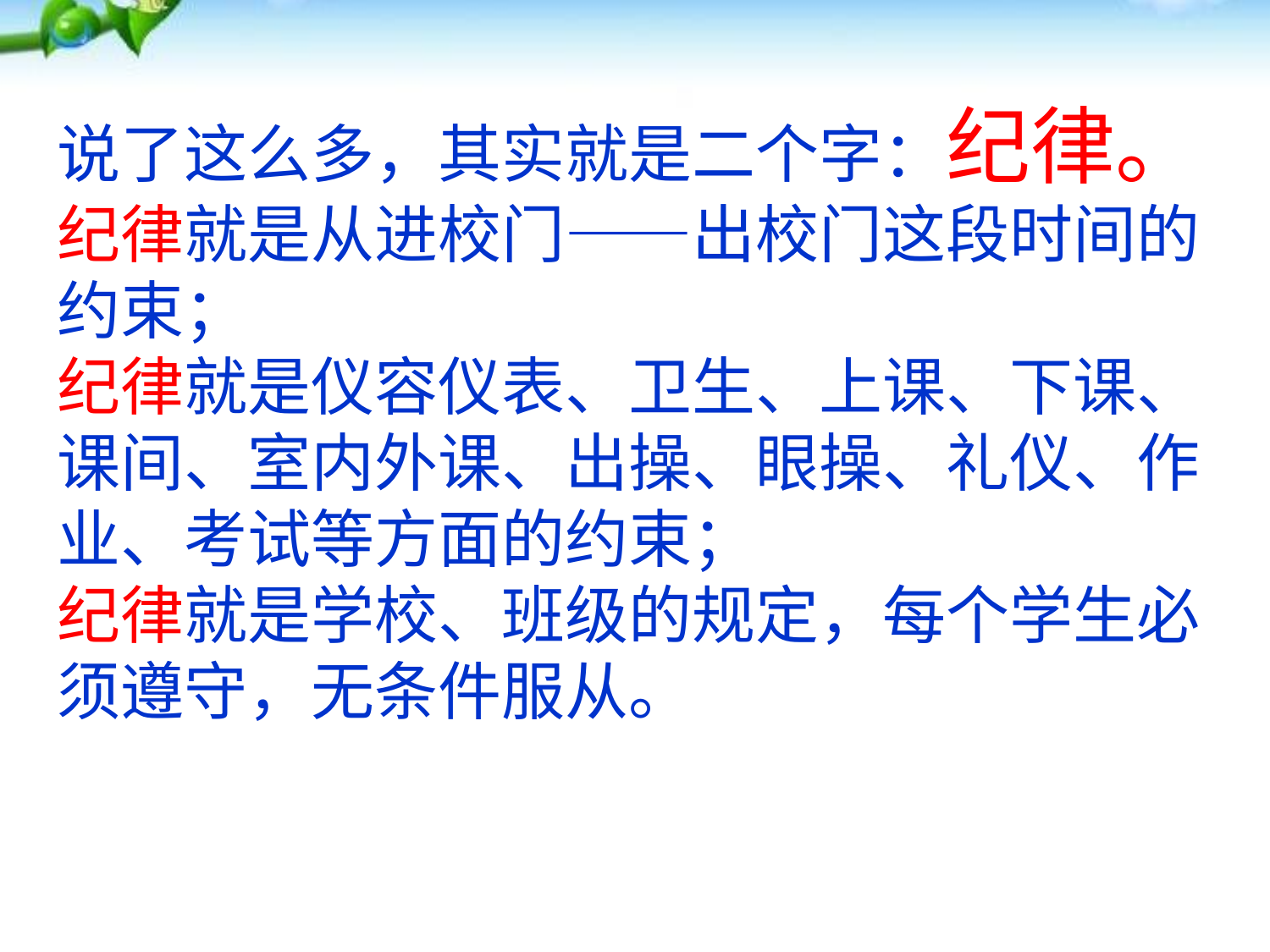

说了这么多，其实就是二个字：纪律。
纪律就是从进校门——出校门这段时间的约束；
纪律就是仪容仪表、卫生、上课、下课、课间、室内外课、出操、眼操、礼仪、作业、考试等方面的约束；
纪律就是学校、班级的规定，每个学生必须遵守，无条件服从。